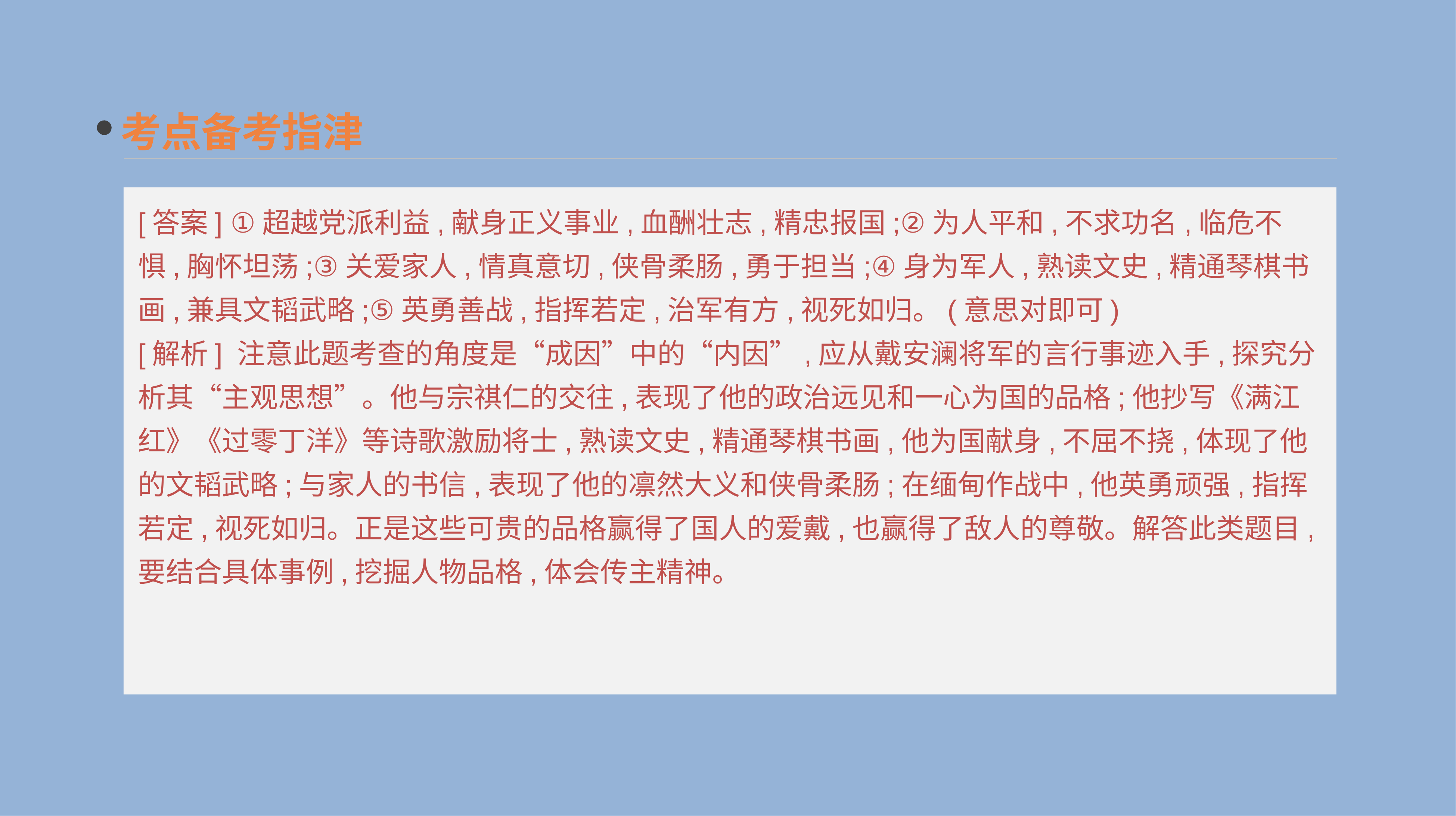

考点备考指津

[答案] ①超越党派利益,献身正义事业,血酬壮志,精忠报国;②为人平和,不求功名,临危不惧,胸怀坦荡;③关爱家人,情真意切,侠骨柔肠,勇于担当;④身为军人,熟读文史,精通琴棋书画,兼具文韬武略;⑤英勇善战,指挥若定,治军有方,视死如归。(意思对即可)
[解析] 注意此题考查的角度是“成因”中的“内因”,应从戴安澜将军的言行事迹入手,探究分析其“主观思想”。他与宗祺仁的交往,表现了他的政治远见和一心为国的品格;他抄写《满江红》《过零丁洋》等诗歌激励将士,熟读文史,精通琴棋书画,他为国献身,不屈不挠,体现了他的文韬武略;与家人的书信,表现了他的凛然大义和侠骨柔肠;在缅甸作战中,他英勇顽强,指挥若定,视死如归。正是这些可贵的品格赢得了国人的爱戴,也赢得了敌人的尊敬。解答此类题目,要结合具体事例,挖掘人物品格,体会传主精神。